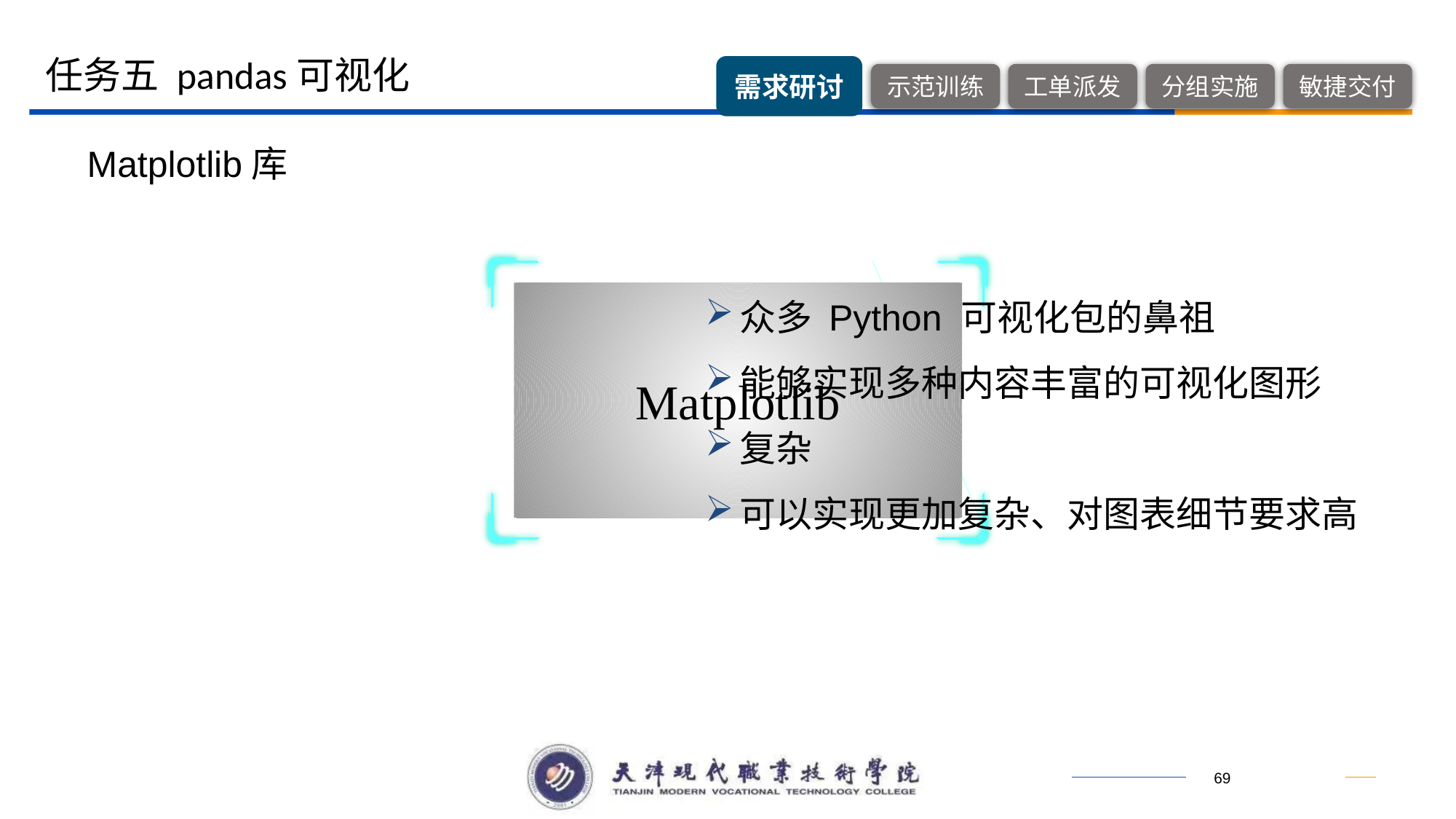

任务五 pandas可视化

Matplotlib库

众多 Python 可视化包的鼻祖
能够实现多种内容丰富的可视化图形
复杂
可以实现更加复杂、对图表细节要求高
Matplotlib